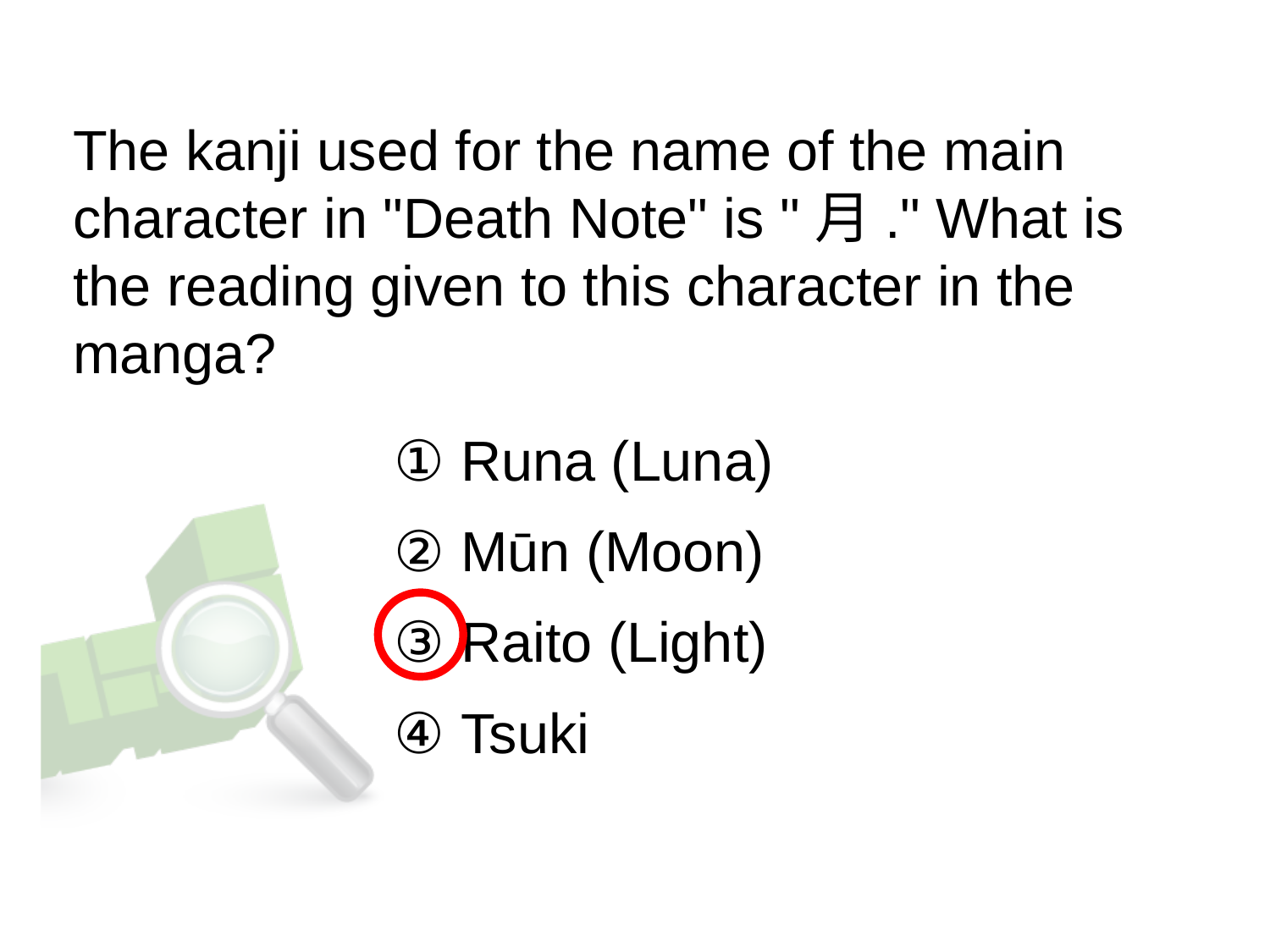

# The kanji used for the name of the main character in "Death Note" is "月." What is the reading given to this character in the manga?
① Runa (Luna)
② Mūn (Moon)
③ Raito (Light)
④ Tsuki